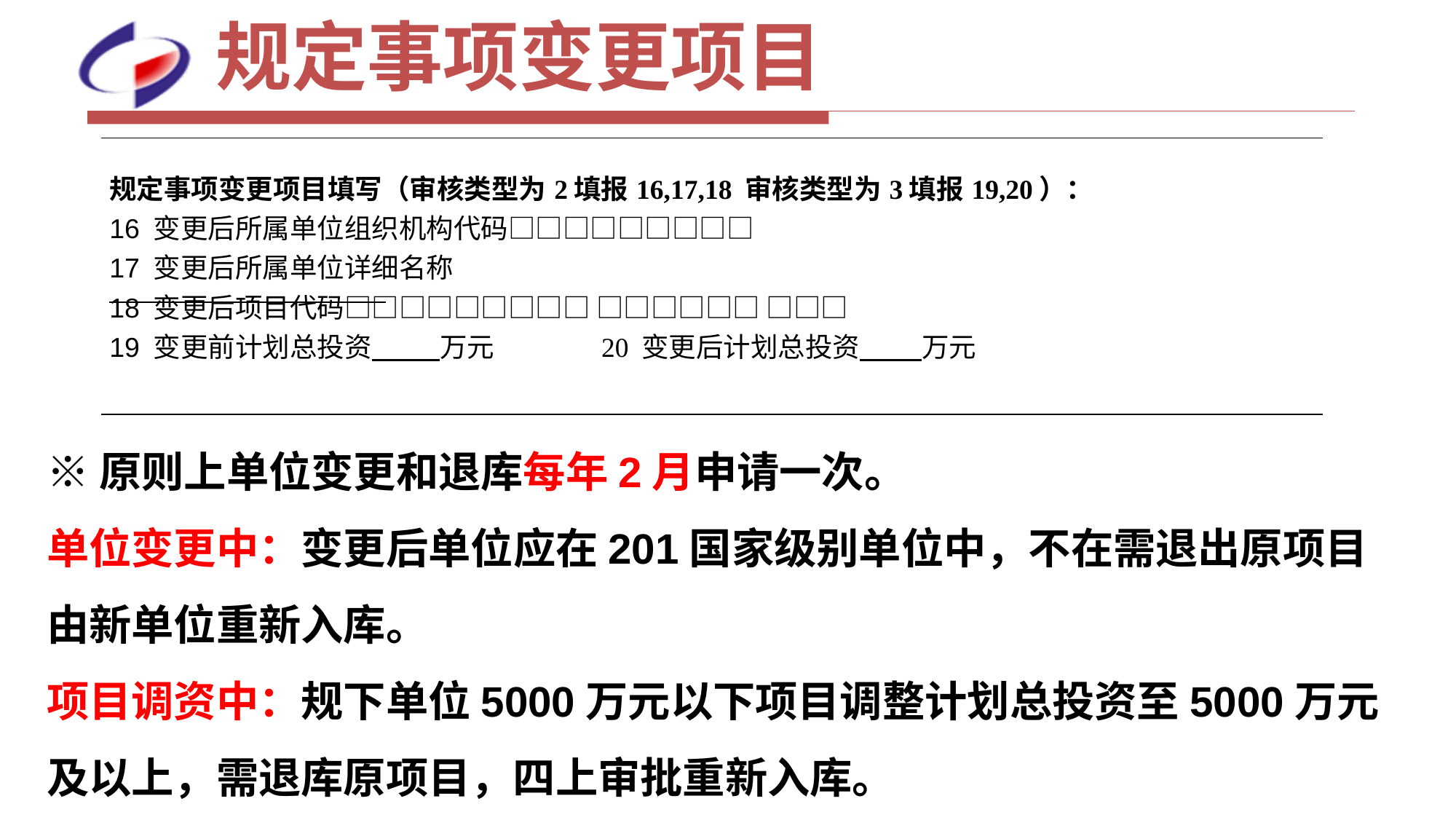

# 规定事项变更项目
| 规定事项变更项目填写（审核类型为2填报16,17,18 审核类型为3填报19,20）： 16 变更后所属单位组织机构代码□□□□□□□□□ 17 变更后所属单位详细名称 18 变更后项目代码□□□□□□□□□ □□□□□□ □□□ 19 变更前计划总投资 万元 20 变更后计划总投资 万元 |
| --- |
※原则上单位变更和退库每年2月申请一次。
单位变更中：变更后单位应在201国家级别单位中，不在需退出原项目由新单位重新入库。
项目调资中：规下单位5000万元以下项目调整计划总投资至5000万元及以上，需退库原项目，四上审批重新入库。